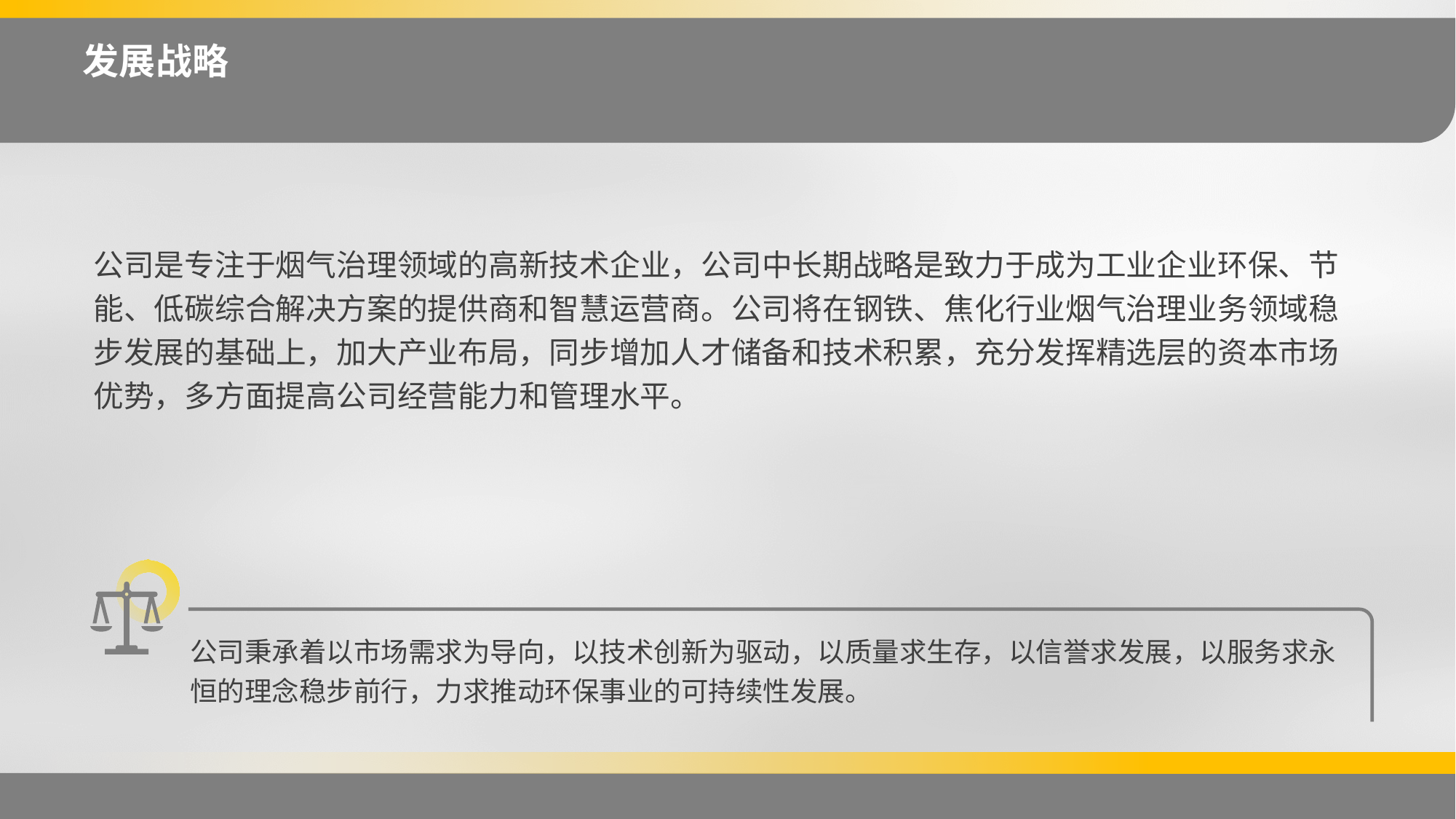

发展战略
公司是专注于烟气治理领域的高新技术企业，公司中长期战略是致力于成为工业企业环保、节能、低碳综合解决方案的提供商和智慧运营商。公司将在钢铁、焦化行业烟气治理业务领域稳步发展的基础上，加大产业布局，同步增加人才储备和技术积累，充分发挥精选层的资本市场优势，多方面提高公司经营能力和管理水平。

公司秉承着以市场需求为导向，以技术创新为驱动，以质量求生存，以信誉求发展，以服务求永恒的理念稳步前行，力求推动环保事业的可持续性发展。